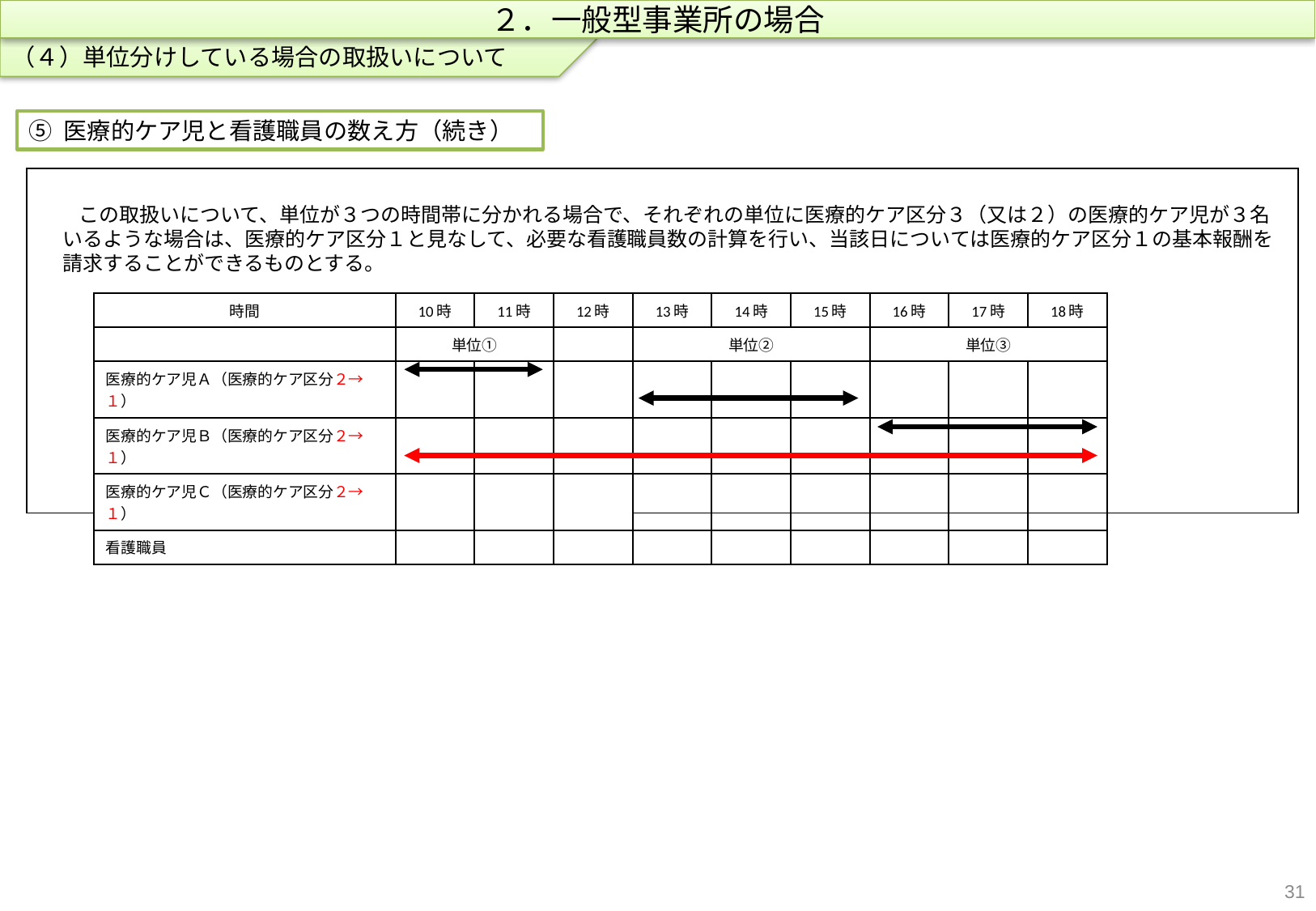

（４）単位分けしている場合の取扱いについて
２．一般型事業所の場合
⑤ 医療的ケア児と看護職員の数え方（続き）

　　この取扱いについて、単位が３つの時間帯に分かれる場合で、それぞれの単位に医療的ケア区分３（又は２）の医療的ケア児が３名いるような場合は、医療的ケア区分１と見なして、必要な看護職員数の計算を行い、当該日については医療的ケア区分１の基本報酬を請求することができるものとする。
| 時間 | 10時 | 11時 | 12時 | 13時 | 14時 | 15時 | 16時 | 17時 | 18時 |
| --- | --- | --- | --- | --- | --- | --- | --- | --- | --- |
|  | 単位① |  |  | 単位② |  |  | 単位③ |  |  |
| 医療的ケア児Ａ（医療的ケア区分２→１） |  |  |  |  |  |  |  |  |  |
| 医療的ケア児Ｂ（医療的ケア区分２→１） |  |  |  |  |  |  |  |  |  |
| 医療的ケア児Ｃ（医療的ケア区分２→１） |  |  |  |  |  |  |  |  |  |
| 看護職員 |  |  |  |  |  |  |  |  |  |
31